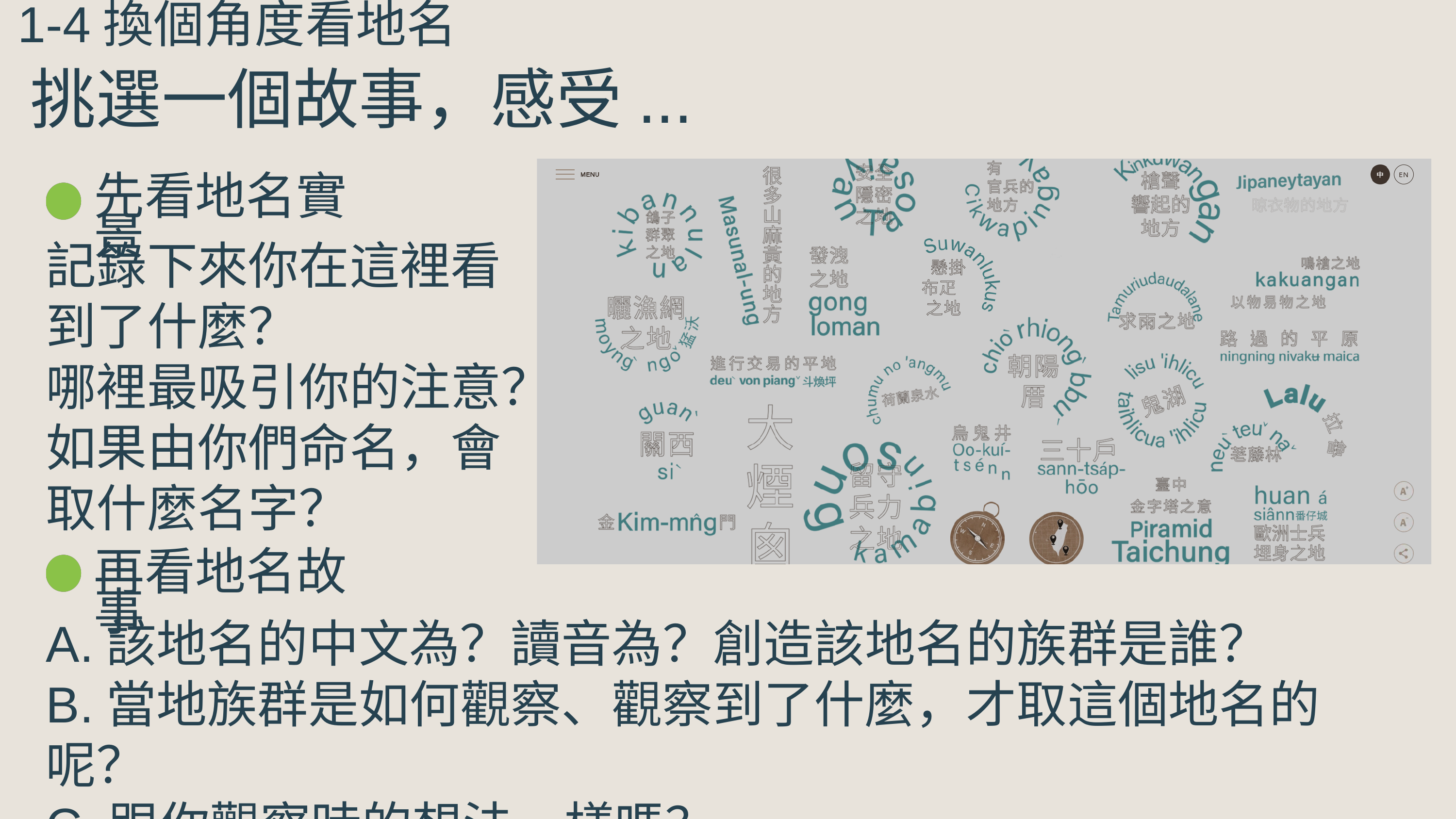

1-4換個角度看地名
挑選一個故事，感受...

先看地名實景
記錄下來你在這裡看到了什麼？
哪裡最吸引你的注意？如果由你們命名，會取什麼名字？

再看地名故事
A.該地名的中文為？讀音為？創造該地名的族群是誰？
B.當地族群是如何觀察、觀察到了什麼，才取這個地名的呢？
C.跟你觀察時的想法一樣嗎？